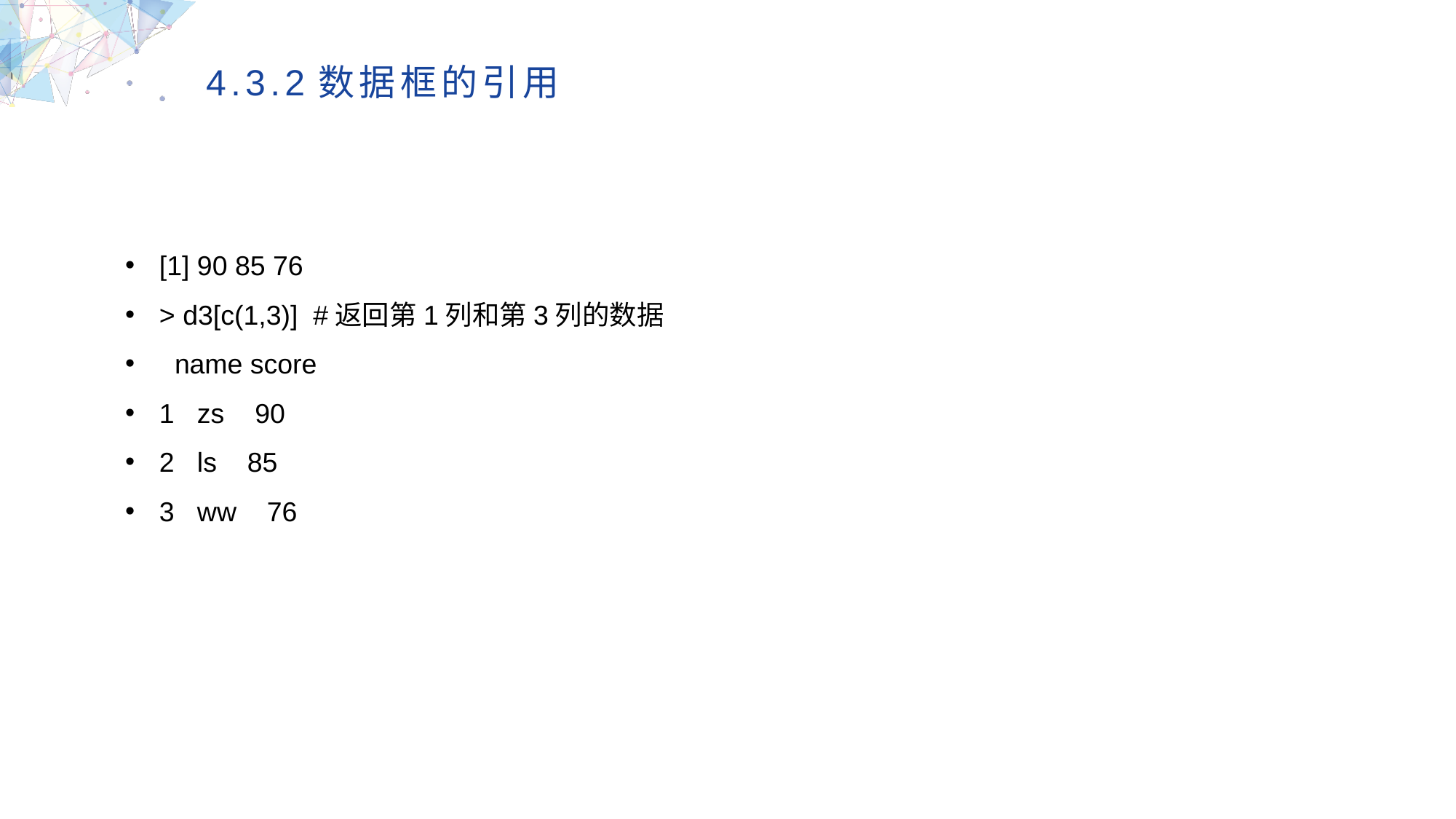

4.3.2数据框的引用
[1] 90 85 76
> d3[c(1,3)]  #返回第1列和第3列的数据
  name score
1   zs    90
2   ls    85
3   ww    76

MULTIPURPOSE PRESENTATION TEMPLATE | UNIQUE DESIGN
Welcome Message
Please replace text, click add relevant headline, modify the text content, also can copy your content to this directly. Please replace text, click add relevant headline, modify the text content, also can copy your content to this directly.